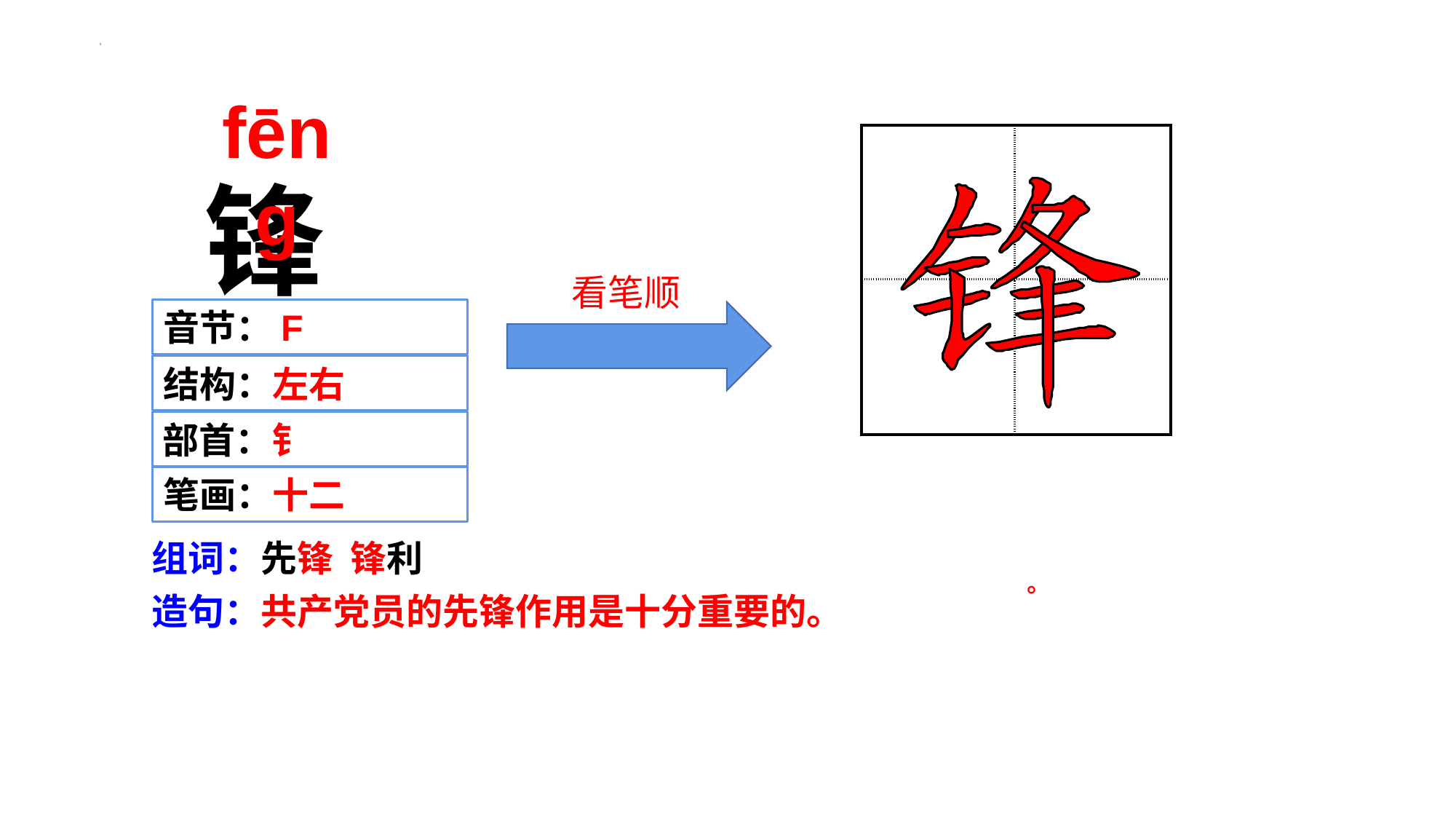

fēng
|  |  |
| --- | --- |
|  |  |
锋

     看笔顺

音节：F

结构：左右
部首：钅
笔画：十二
组词：先锋  锋利
。
造句：共产党员的先锋作用是十分重要的。